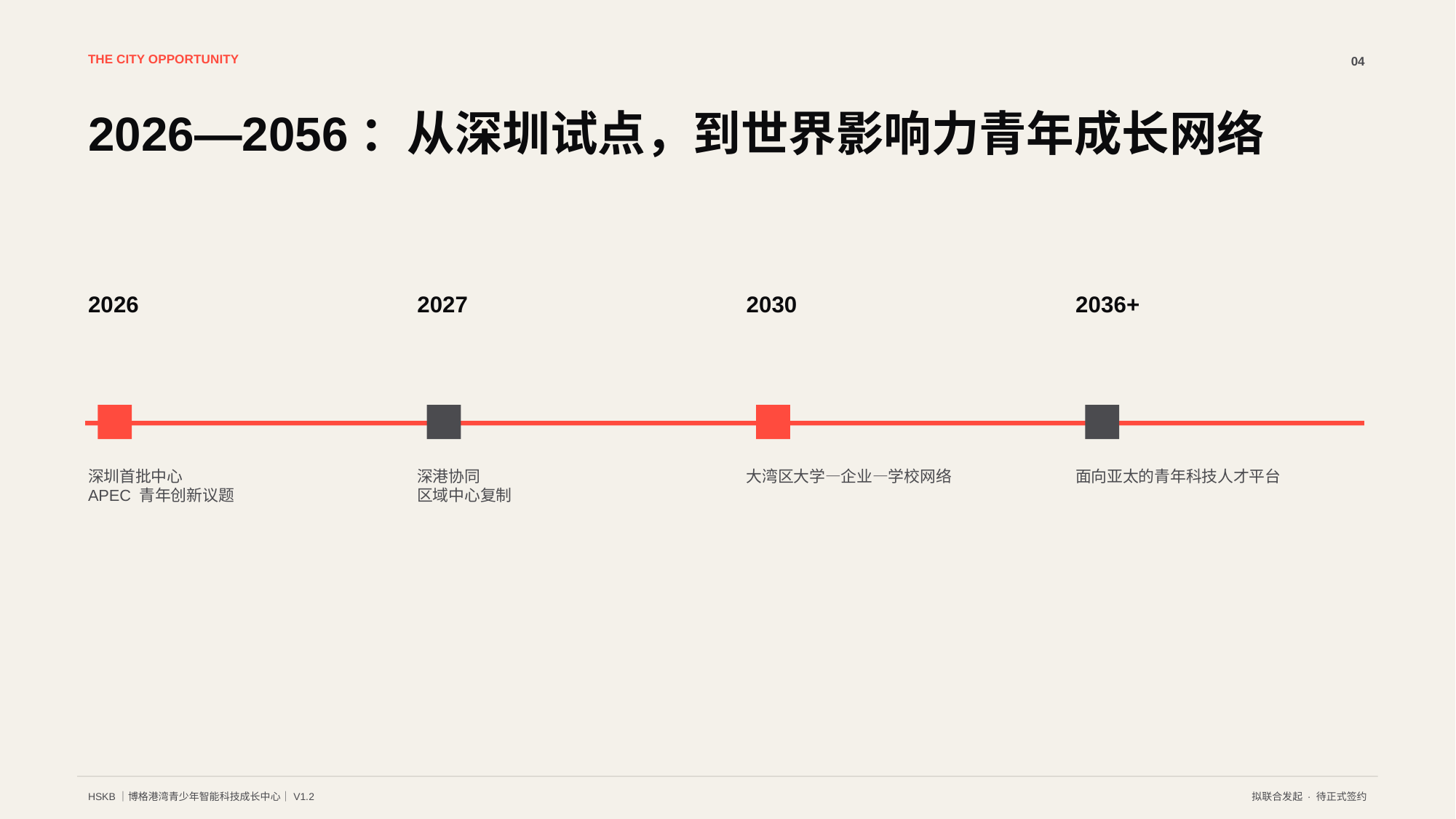

THE CITY OPPORTUNITY
04
2026—2056：从深圳试点，到世界影响力青年成长网络
2026
2027
2030
2036+

深圳首批中心
APEC 青年创新议题
深港协同
区域中心复制
大湾区大学—企业—学校网络
面向亚太的青年科技人才平台

HSKB｜博格港湾青少年智能科技成长中心｜V1.2
拟联合发起 · 待正式签约